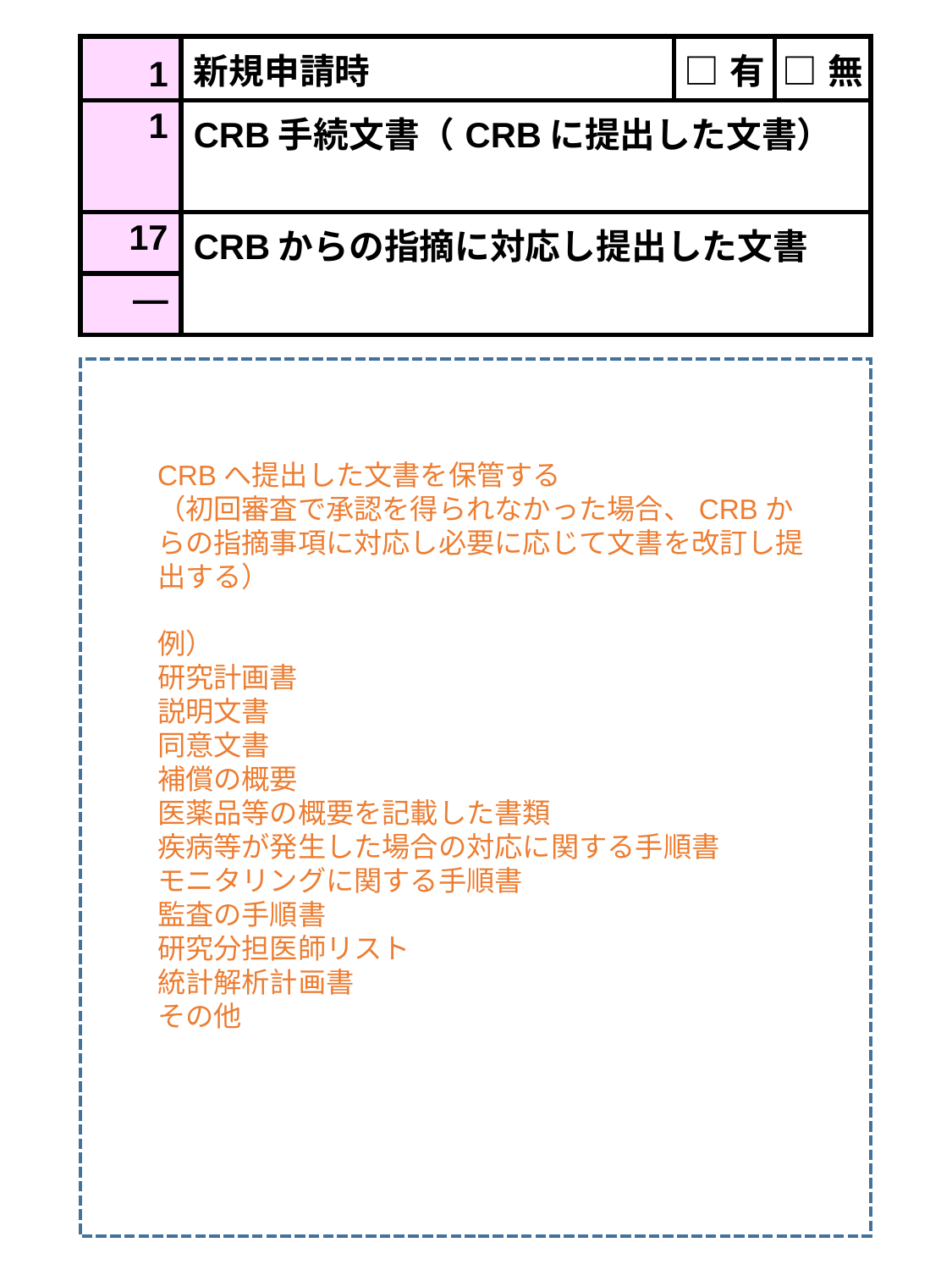

| 1 | 新規申請時 | □有 | □無 |
| --- | --- | --- | --- |
| 1 | CRB手続文書（CRBに提出した文書） |  |  |
| 17 | CRBからの指摘に対応し提出した文書 |  |  |
| ― |  |  |  |

CRBへ提出した文書を保管する
（初回審査で承認を得られなかった場合、CRBからの指摘事項に対応し必要に応じて文書を改訂し提出する）

例）
研究計画書
説明文書
同意文書
補償の概要
医薬品等の概要を記載した書類
疾病等が発生した場合の対応に関する手順書
モニタリングに関する手順書
監査の手順書
研究分担医師リスト
統計解析計画書
その他